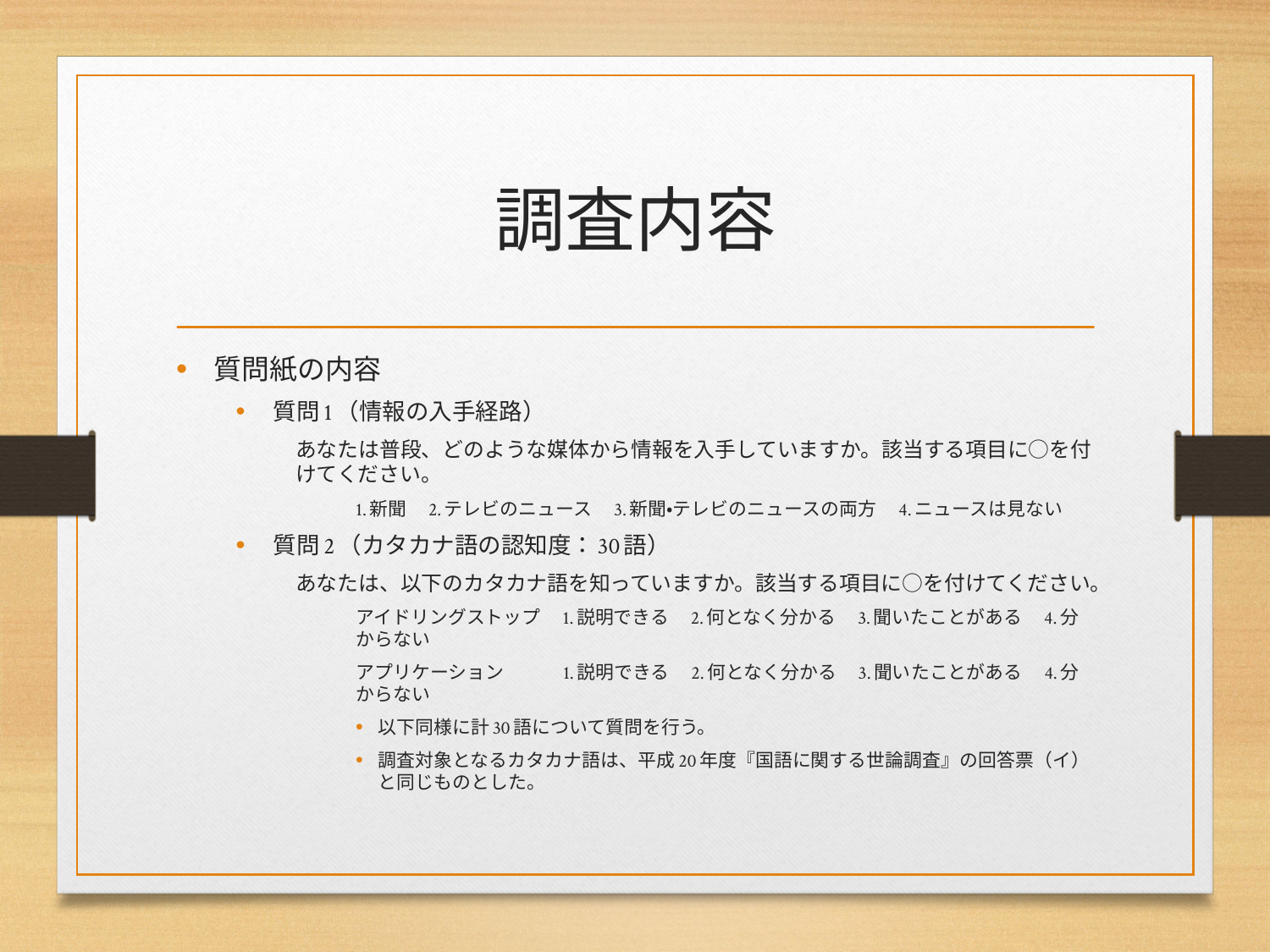

# 調査内容
質問紙の内容
質問1（情報の入手経路）
あなたは普段、どのような媒体から情報を入手していますか。該当する項目に○を付けてください。
1.新聞　2.テレビのニュース　3.新聞・テレビのニュースの両方　4.ニュースは見ない
質問2（カタカナ語の認知度：30語）
あなたは、以下のカタカナ語を知っていますか。該当する項目に○を付けてください。
アイドリングストップ　1.説明できる　2.何となく分かる　3.聞いたことがある　4.分からない
アプリケーション　　　1.説明できる　2.何となく分かる　3.聞いたことがある　4.分からない
以下同様に計30語について質問を行う。
調査対象となるカタカナ語は、平成20年度『国語に関する世論調査』の回答票（イ）と同じものとした。